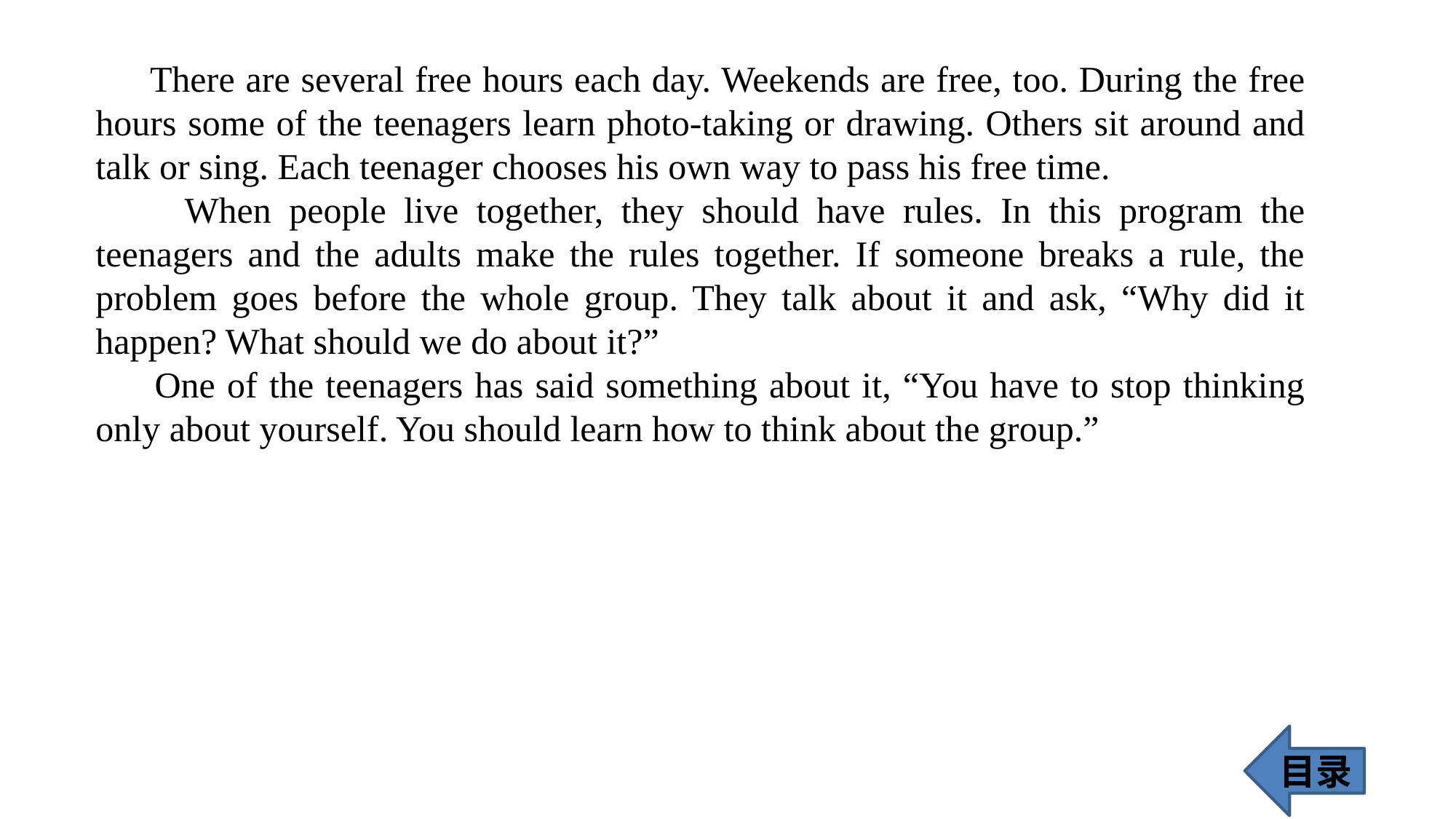

There are several free hours each day. Weekends are free, too. During the free hours some of the teenagers learn photo-taking or drawing. Others sit around and talk or sing. Each teenager chooses his own way to pass his free time.
     When people live together, they should have rules. In this program the teenagers and the adults make the rules together. If someone breaks a rule, the problem goes before the whole group. They talk about it and ask, “Why did it happen? What should we do about it?”
     One of the teenagers has said something about it, “You have to stop thinking only about yourself. You should learn how to think about the group.”
目录
31